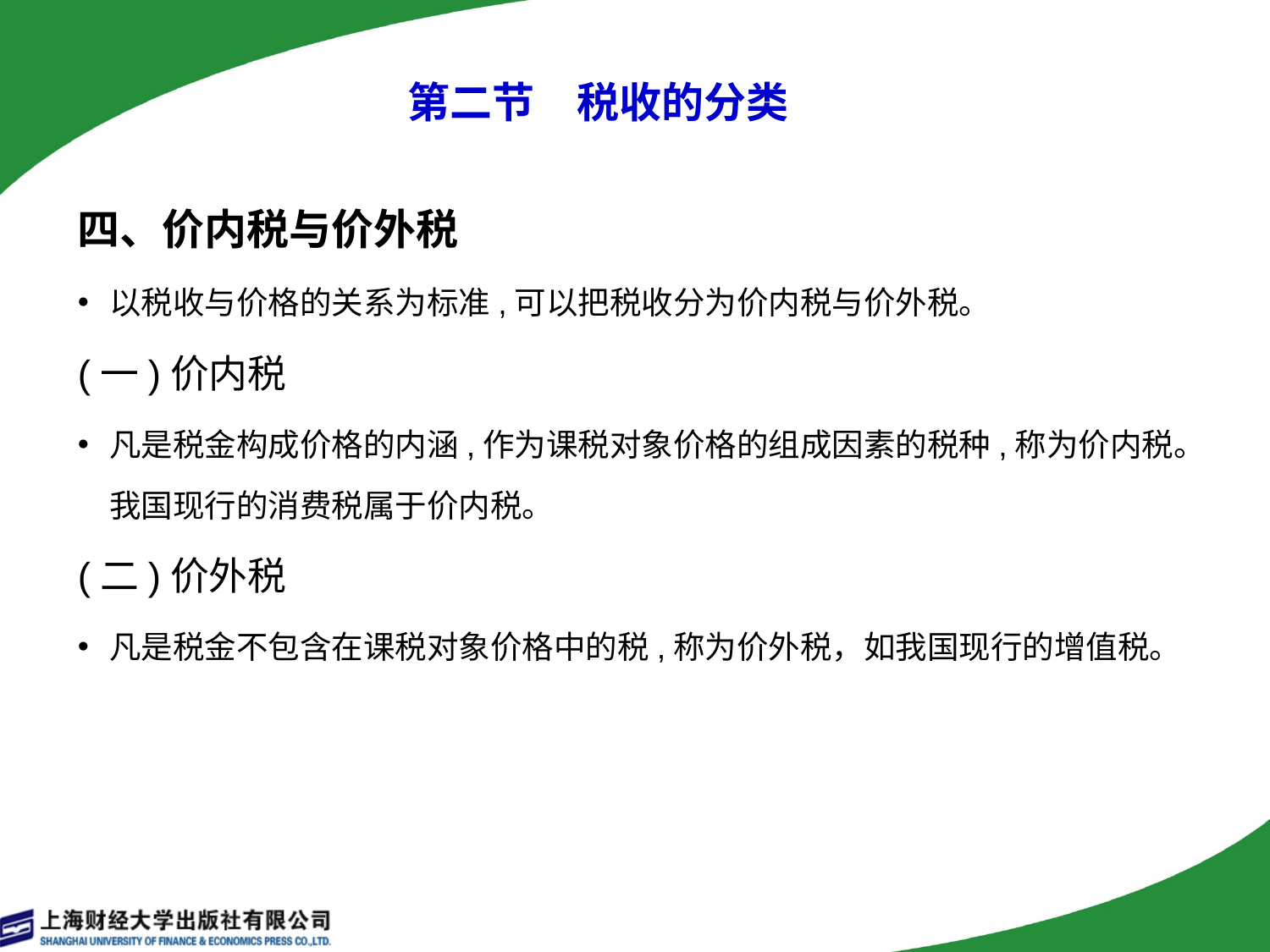

# 第二节　税收的分类
四、价内税与价外税
以税收与价格的关系为标准,可以把税收分为价内税与价外税。
(一)价内税
凡是税金构成价格的内涵,作为课税对象价格的组成因素的税种,称为价内税。我国现行的消费税属于价内税。
(二)价外税
凡是税金不包含在课税对象价格中的税,称为价外税，如我国现行的增值税。